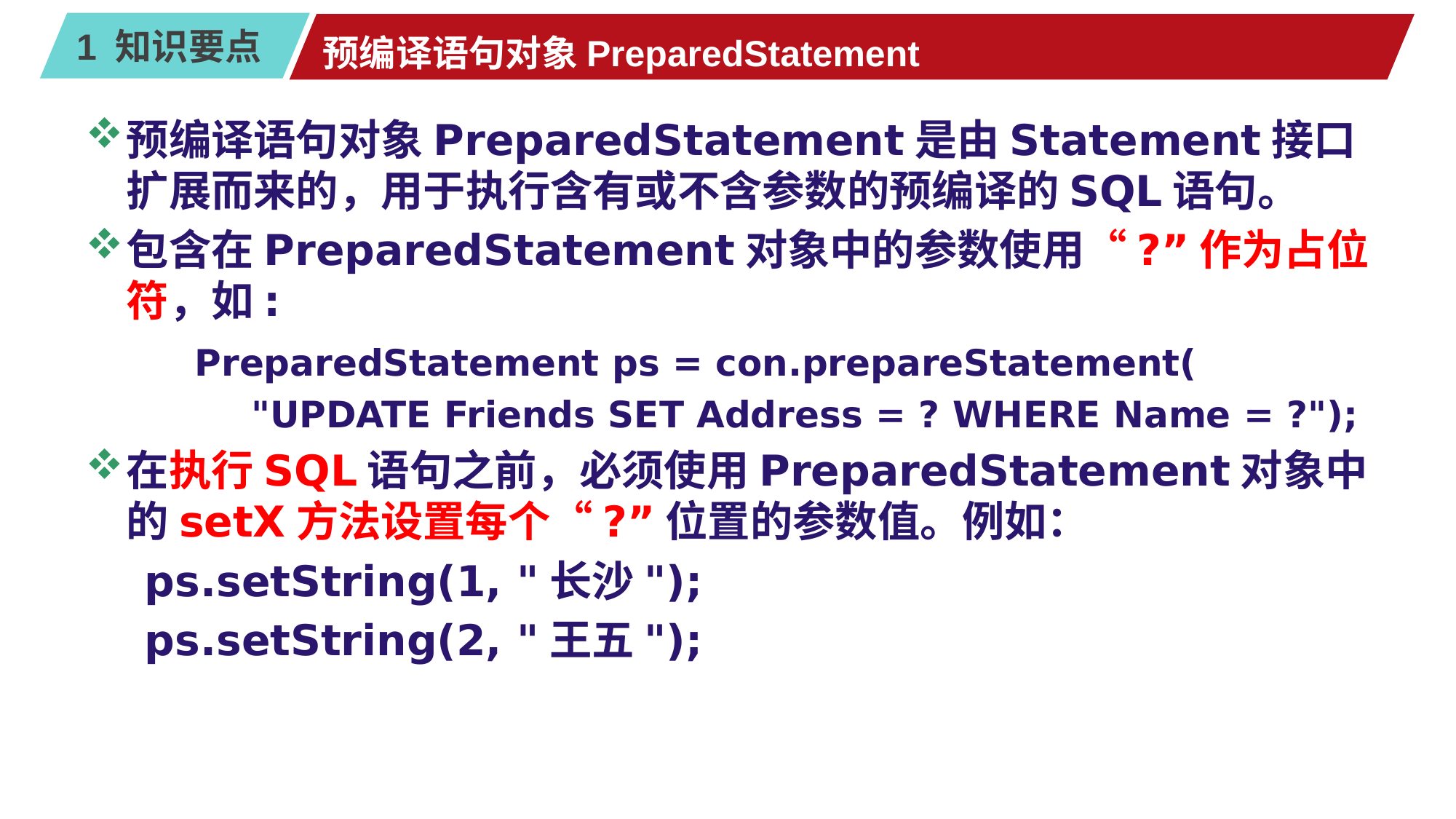

# 预编译语句对象PreparedStatement
预编译语句对象PreparedStatement是由Statement接口扩展而来的，用于执行含有或不含参数的预编译的SQL语句。
包含在PreparedStatement对象中的参数使用“?”作为占位符，如:
	PreparedStatement ps = con.prepareStatement(
             "UPDATE Friends SET Address = ? WHERE Name = ?");
在执行SQL语句之前，必须使用PreparedStatement对象中的setX方法设置每个“?”位置的参数值。例如：
    ps.setString(1, "长沙");
    ps.setString(2, "王五");